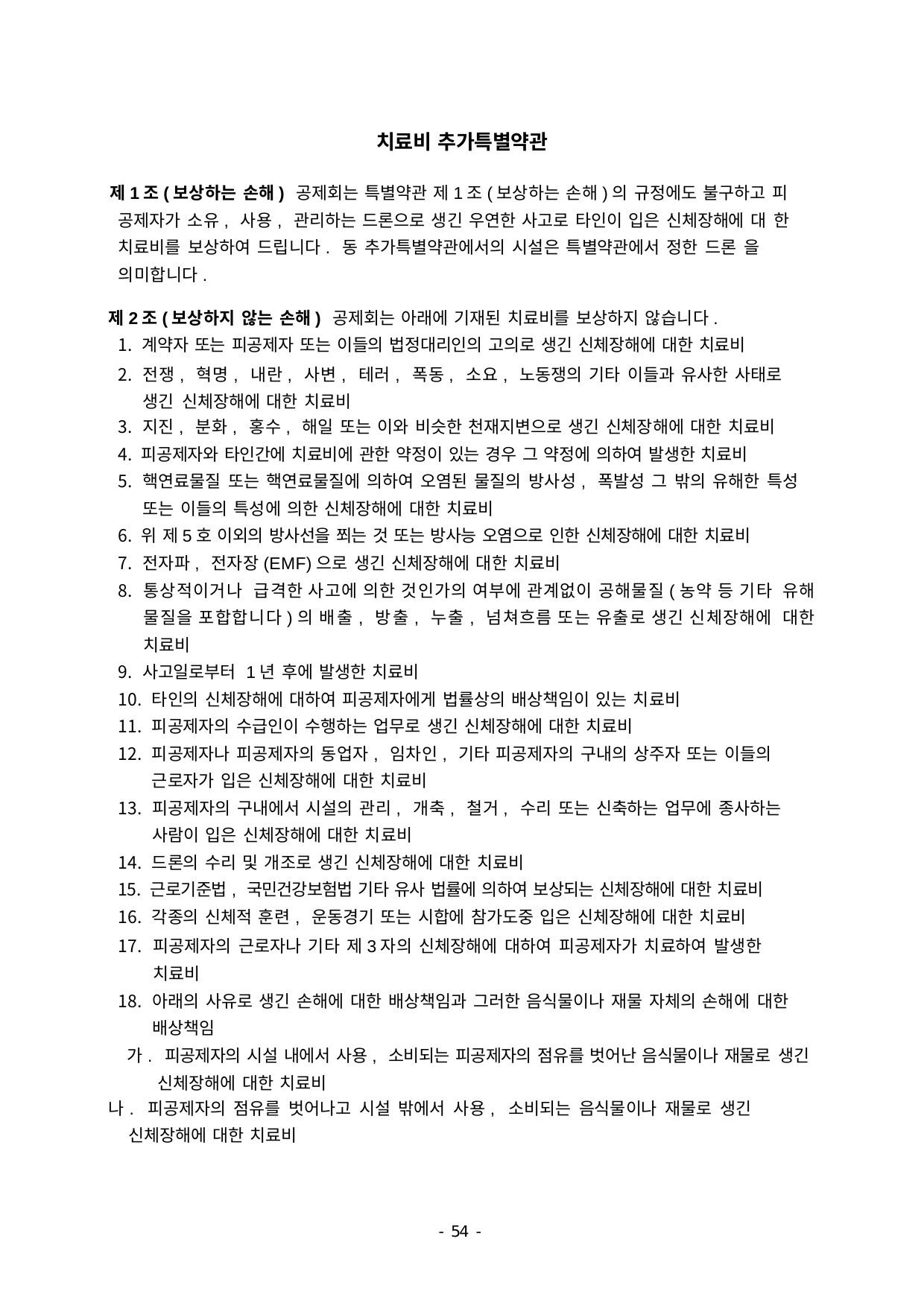

치료비 추가특별약관

제1조(보상하는 손해) 공제회는 특별약관 제1조(보상하는 손해)의 규정에도 불구하고 피  공제자가 소유, 사용, 관리하는 드론으로 생긴 우연한 사고로 타인이 입은 신체장해에 대  한 치료비를 보상하여 드립니다. 동 추가특별약관에서의 시설은 특별약관에서 정한 드론  을 의미합니다.

제2조(보상하지 않는 손해) 공제회는 아래에 기재된 치료비를 보상하지 않습니다.
계약자 또는 피공제자 또는 이들의 법정대리인의 고의로 생긴 신체장해에 대한 치료비
전쟁, 혁명, 내란, 사변, 테러, 폭동, 소요, 노동쟁의 기타 이들과 유사한 사태로 생긴  신체장해에 대한 치료비
지진, 분화, 홍수, 해일 또는 이와 비슷한 천재지변으로 생긴 신체장해에 대한 치료비
피공제자와 타인간에 치료비에 관한 약정이 있는 경우 그 약정에 의하여 발생한 치료비
핵연료물질 또는 핵연료물질에 의하여 오염된 물질의 방사성, 폭발성 그 밖의 유해한  특성 또는 이들의 특성에 의한 신체장해에 대한 치료비
위 제5호 이외의 방사선을 쬐는 것 또는 방사능 오염으로 인한 신체장해에 대한 치료비
전자파, 전자장(EMF)으로 생긴 신체장해에 대한 치료비
통상적이거나 급격한 사고에 의한 것인가의 여부에 관계없이 공해물질(농약 등 기타  유해 물질을 포합합니다)의 배출, 방출, 누출, 넘쳐흐름 또는 유출로 생긴 신체장해에  대한 치료비
사고일로부터 1년 후에 발생한 치료비
타인의 신체장해에 대하여 피공제자에게 법률상의 배상책임이 있는 치료비
피공제자의 수급인이 수행하는 업무로 생긴 신체장해에 대한 치료비
피공제자나 피공제자의 동업자, 임차인, 기타 피공제자의 구내의 상주자 또는 이들의  근로자가 입은 신체장해에 대한 치료비
피공제자의 구내에서 시설의 관리, 개축, 철거, 수리 또는 신축하는 업무에 종사하는  사람이 입은 신체장해에 대한 치료비
드론의 수리 및 개조로 생긴 신체장해에 대한 치료비
근로기준법, 국민건강보험법 기타 유사 법률에 의하여 보상되는 신체장해에 대한 치료비
각종의 신체적 훈련, 운동경기 또는 시합에 참가도중 입은 신체장해에 대한 치료비
피공제자의 근로자나 기타 제3자의 신체장해에 대하여 피공제자가 치료하여 발생한  치료비
아래의 사유로 생긴 손해에 대한 배상책임과 그러한 음식물이나 재물 자체의 손해에  대한 배상책임
가. 피공제자의 시설 내에서 사용, 소비되는 피공제자의 점유를 벗어난 음식물이나 재물로  생긴 신체장해에 대한 치료비
나. 피공제자의 점유를 벗어나고 시설 밖에서 사용, 소비되는 음식물이나 재물로 생긴
신체장해에 대한 치료비
- 54 -